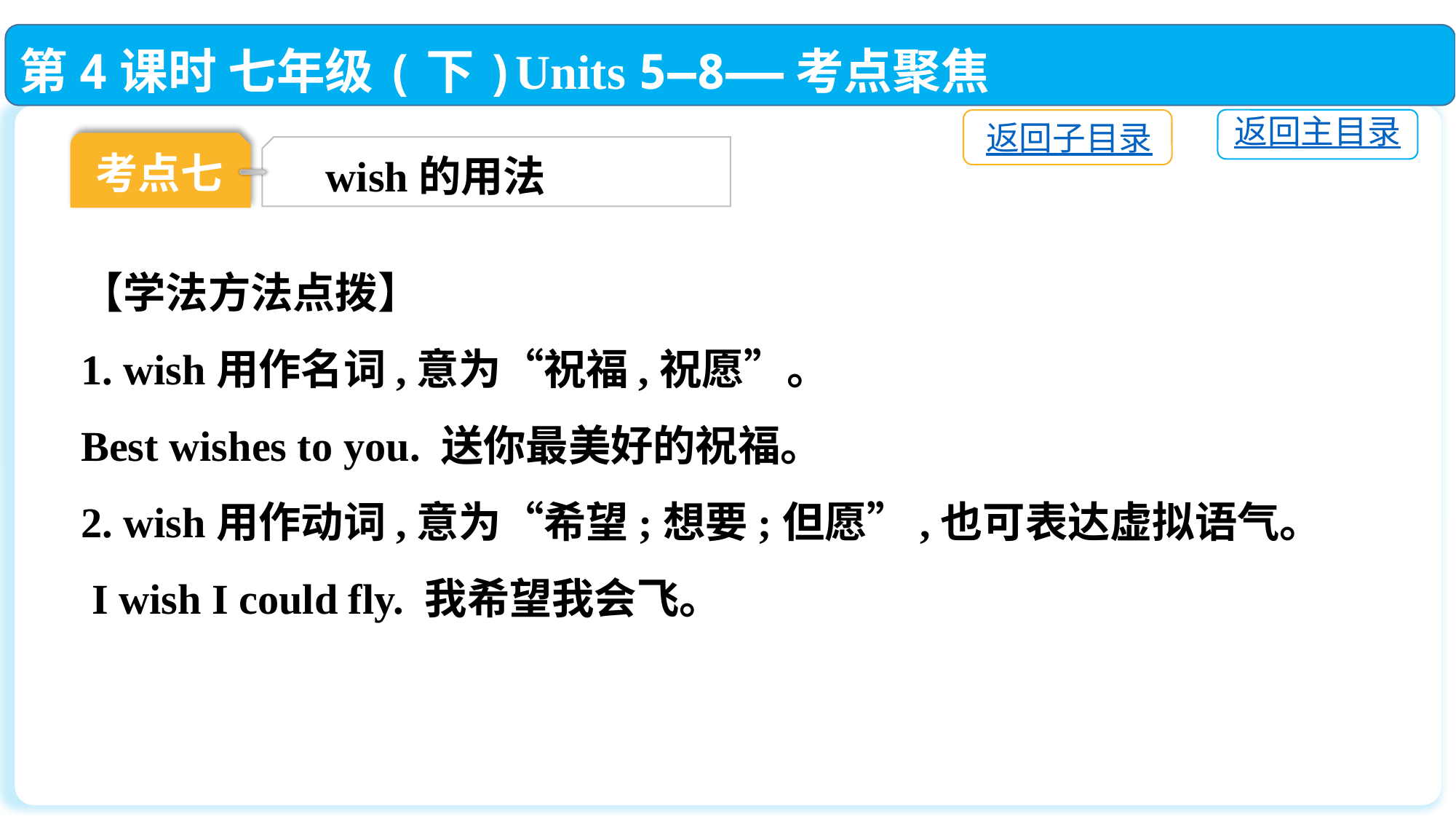

第4课时 七年级(下)Units 5—8——考点聚焦

返回主目录

返回子目录
考点七
wish的用法

【学法方法点拨】
1. wish用作名词,意为“祝福,祝愿”。
Best wishes to you. 送你最美好的祝福。
2. wish用作动词,意为“希望;想要;但愿”,也可表达虚拟语气。
 I wish I could fly. 我希望我会飞。